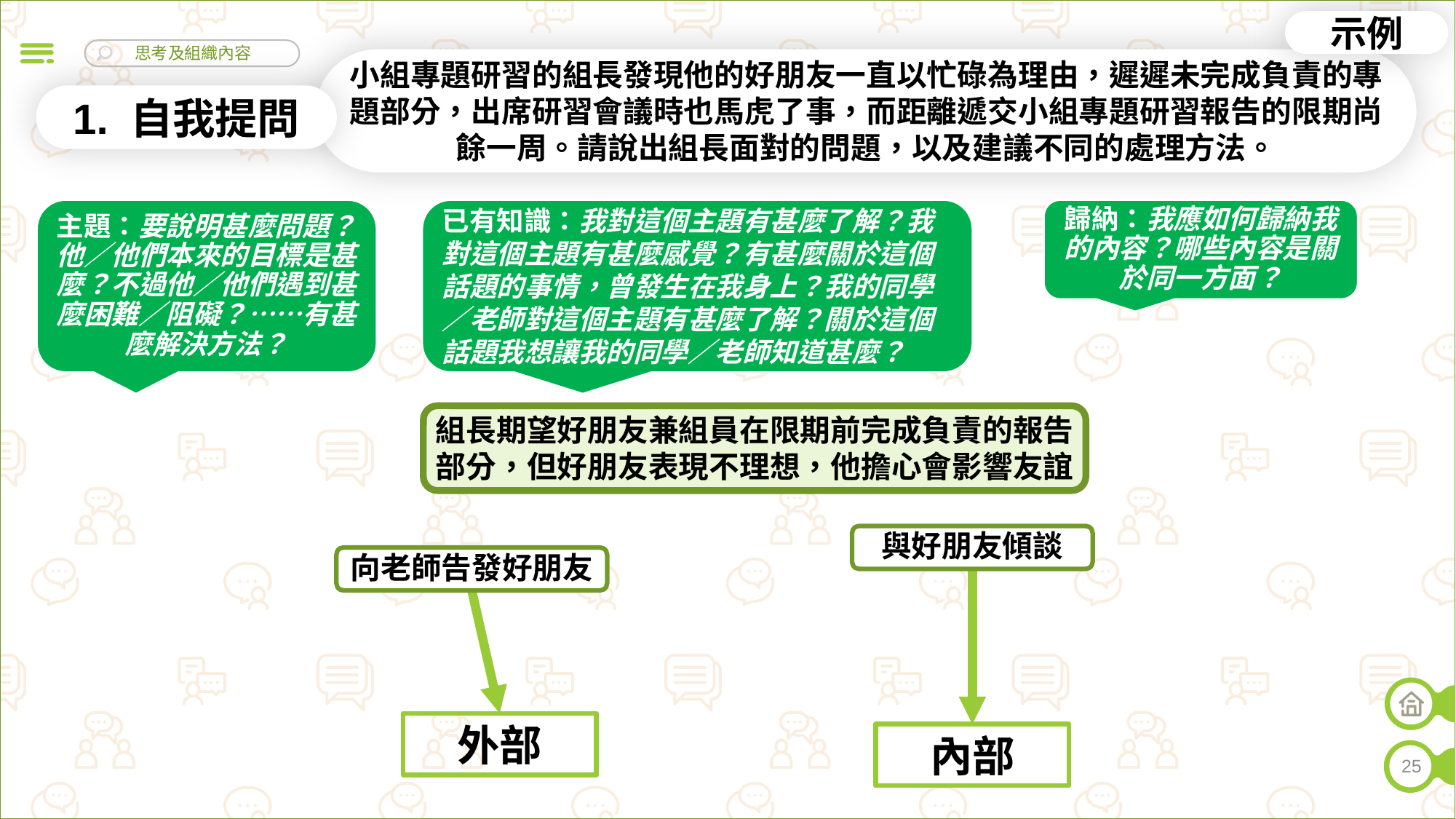

示例
小組專題研習的組長發現他的好朋友一直以忙碌為理由，遲遲未完成負責的專題部分，出席研習會議時也馬虎了事，而距離遞交小組專題研習報告的限期尚餘一周。請說出組長面對的問題，以及建議不同的處理方法。
1. 自我提問
已有知識：我對這個主題有甚麼了解？我對這個主題有甚麼感覺？有甚麼關於這個話題的事情，曾發生在我身上？我的同學／老師對這個主題有甚麼了解？關於這個話題我想讓我的同學／老師知道甚麼？
主題：要說明甚麼問題？他／他們本來的目標是甚麼？不過他／他們遇到甚麼困難／阻礙？……有甚麼解決方法？
歸納：我應如何歸納我的內容？哪些內容是關於同一方面？

組長期望好朋友兼組員在限期前完成負責的報告部分，但好朋友表現不理想，他擔心會影響友誼
與好朋友傾談
向老師告發好朋友
外部
內部
25